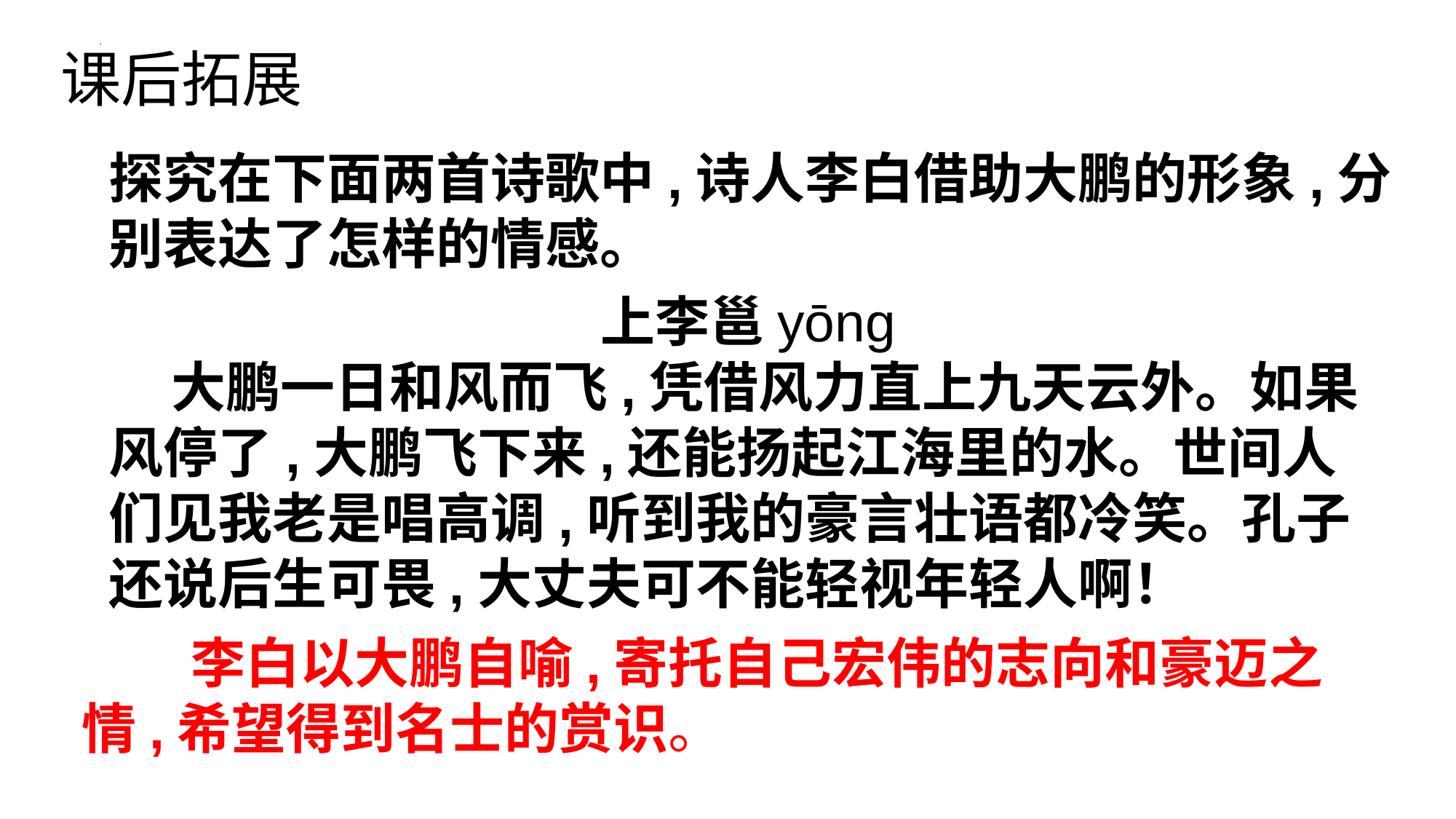

课后拓展
探究在下面两首诗歌中,诗人李白借助大鹏的形象,分别表达了怎样的情感。
上李邕yōng
    大鹏一日和风而飞,凭借风力直上九天云外。如果风停了,大鹏飞下来,还能扬起江海里的水。世间人们见我老是唱高调,听到我的豪言壮语都冷笑。孔子还说后生可畏,大丈夫可不能轻视年轻人啊！
李白以大鹏自喻,寄托自己宏伟的志向和豪迈之情,希望得到名士的赏识。